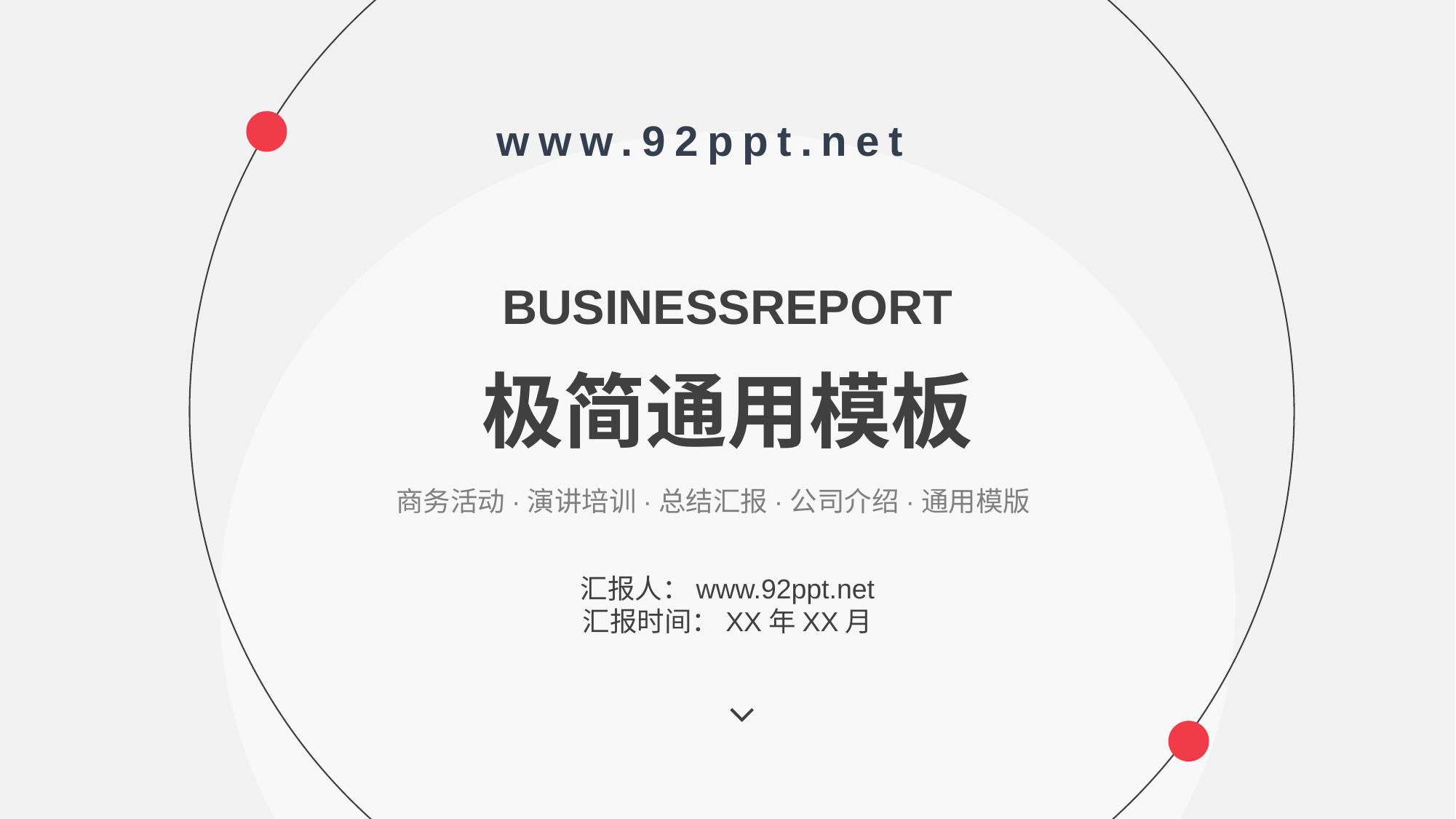

www.92ppt.net

汇报人：www.92ppt.net
汇报时间：XX年XX月
BUSINESSREPORT
极简通用模板
商务活动·演讲培训·总结汇报·公司介绍·通用模版